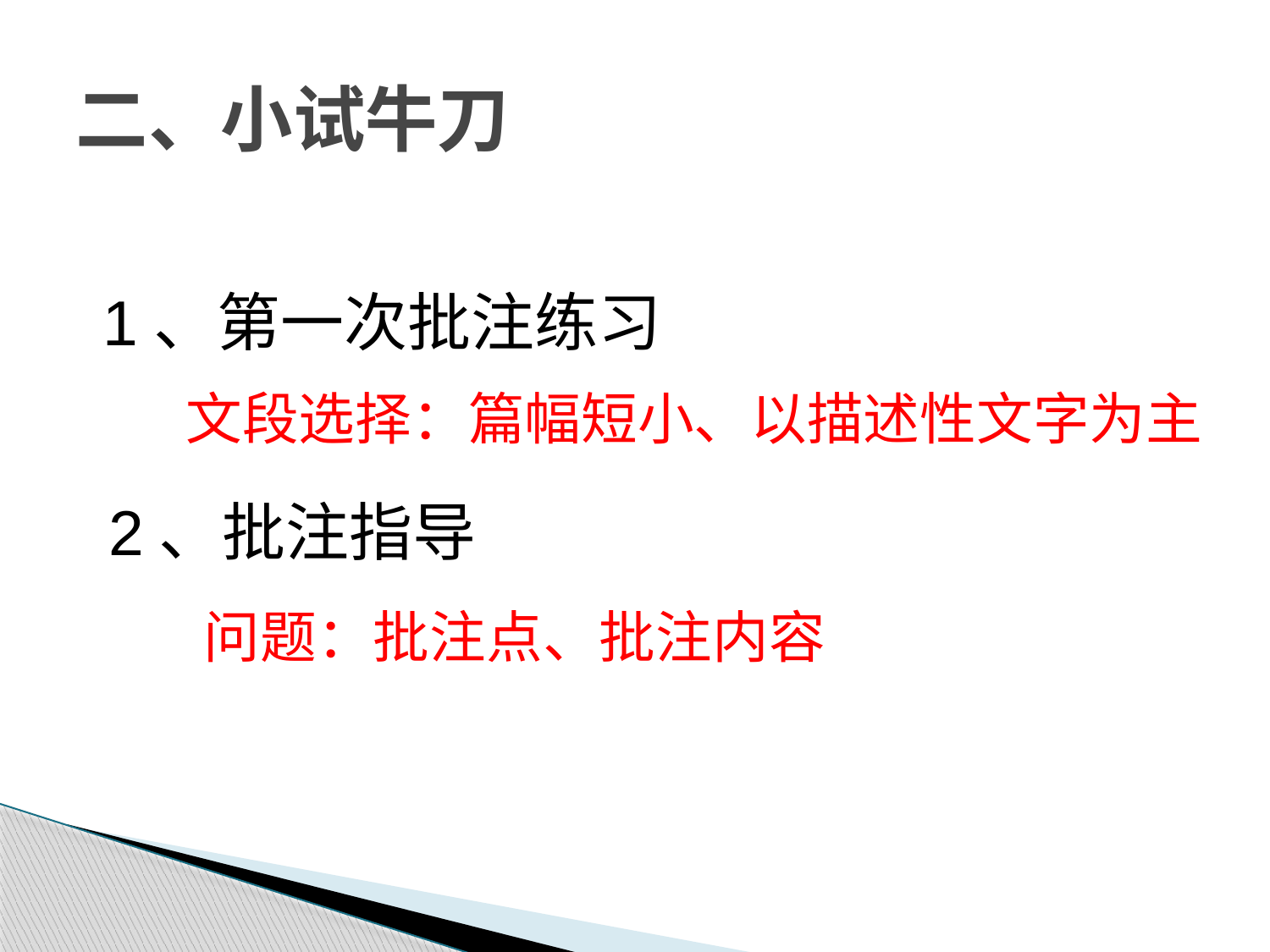

# 二、小试牛刀
1、第一次批注练习
文段选择：篇幅短小、以描述性文字为主
2、批注指导
问题：批注点、批注内容